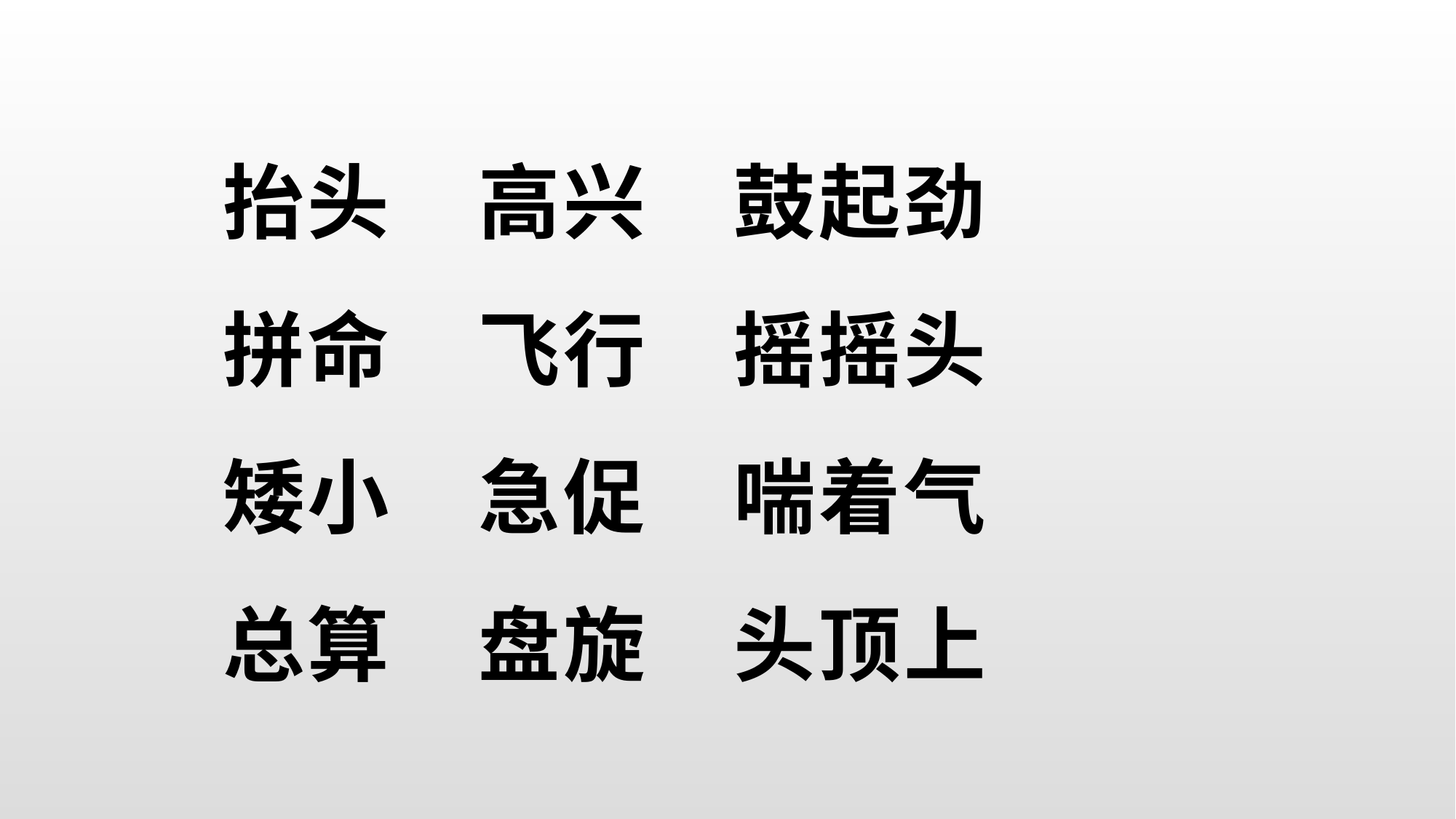

# 抬头    高兴    鼓起劲 拼命    飞行    摇摇头 矮小    急促    喘着气 总算    盘旋    头顶上